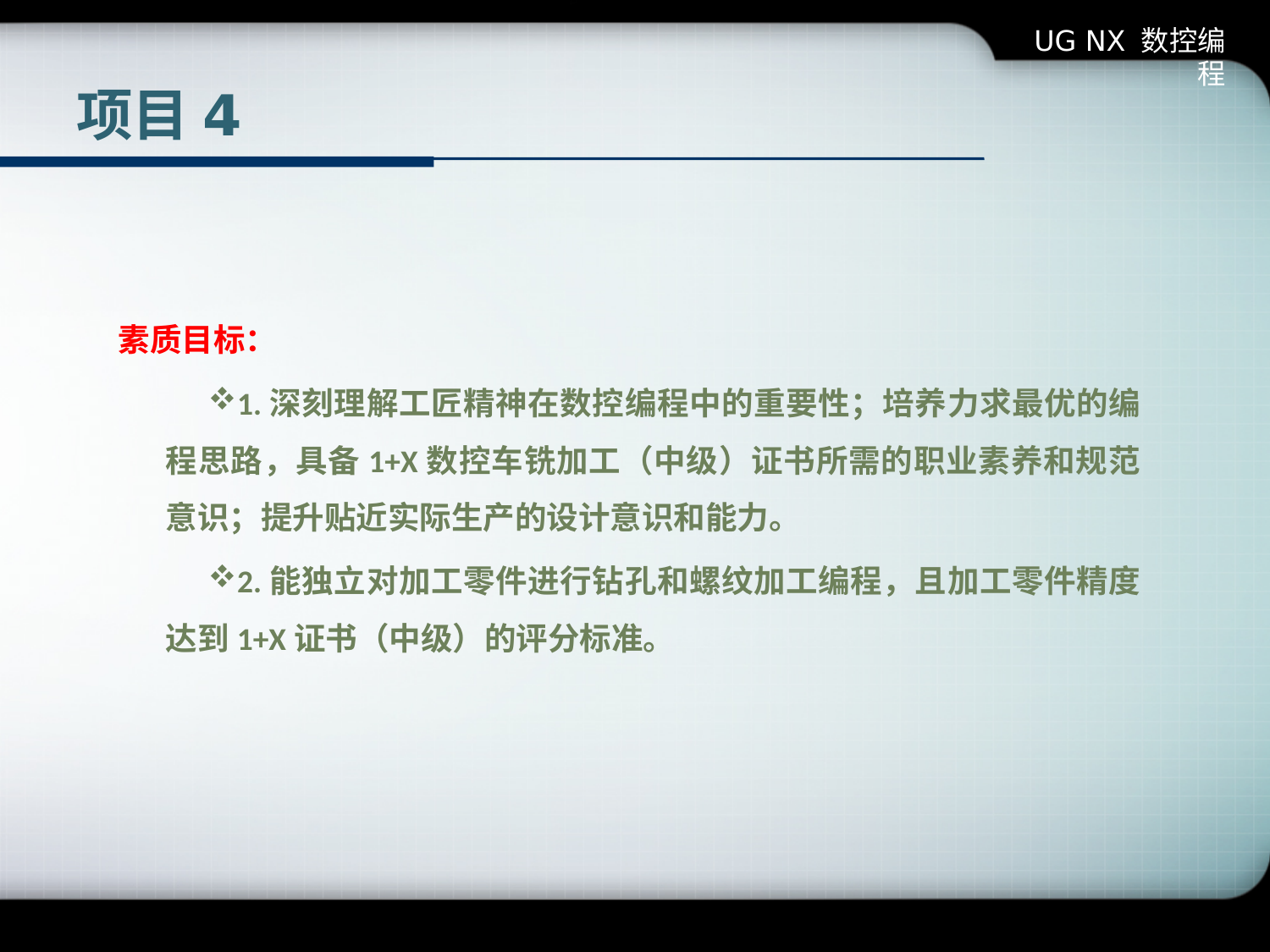

UG NX 数控编程
# 项目4

素质目标：
1.深刻理解工匠精神在数控编程中的重要性；培养力求最优的编程思路，具备1+X数控车铣加工（中级）证书所需的职业素养和规范意识；提升贴近实际生产的设计意识和能力。
2.能独立对加工零件进行钻孔和螺纹加工编程，且加工零件精度达到1+X证书（中级）的评分标准。